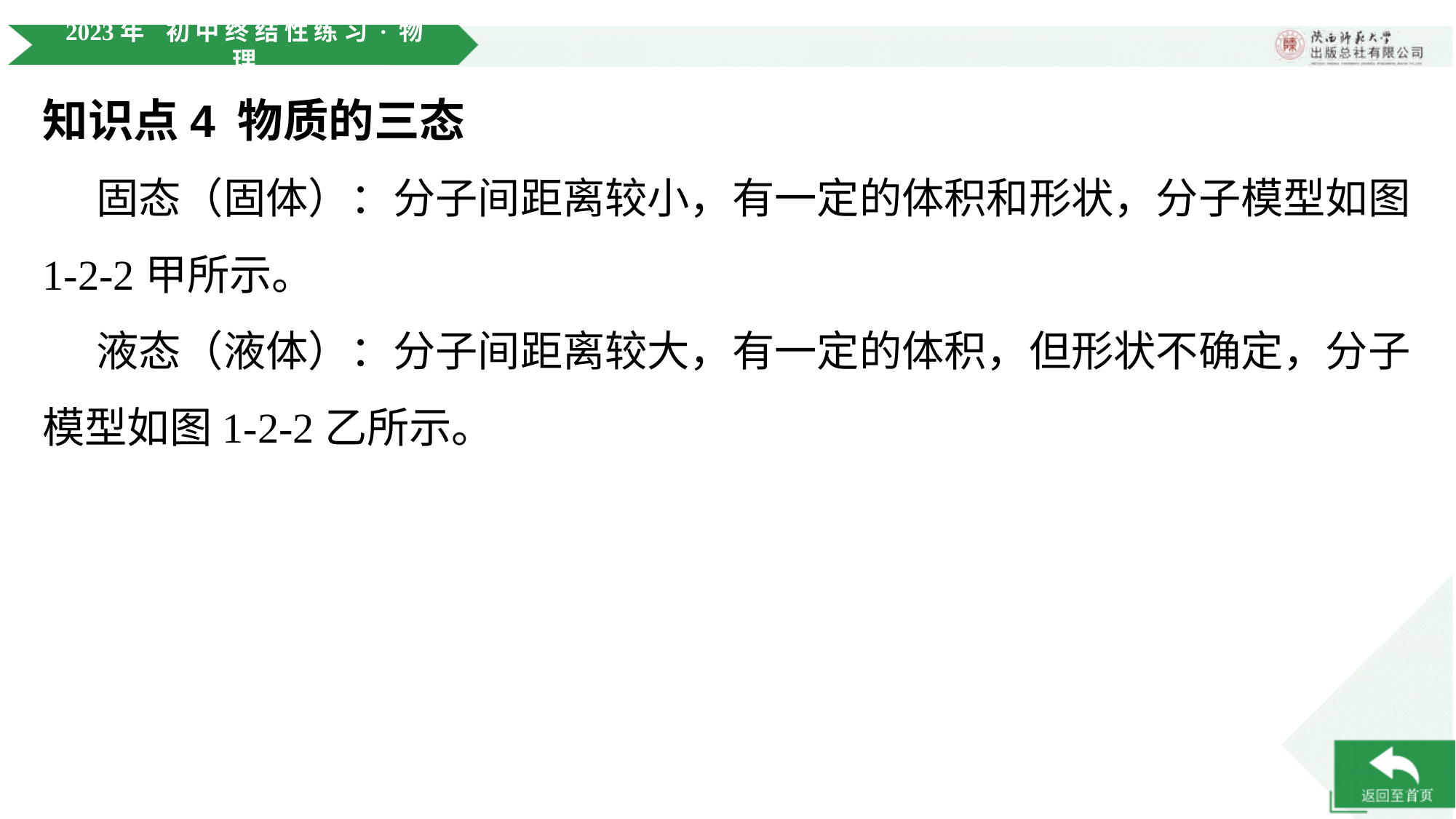

知识点4 物质的三态
    固态（固体）：分子间距离较小，有一定的体积和形状，分子模型如图1-2-2甲所示。
    液态（液体）：分子间距离较大，有一定的体积，但形状不确定，分子模型如图1-2-2乙所示。